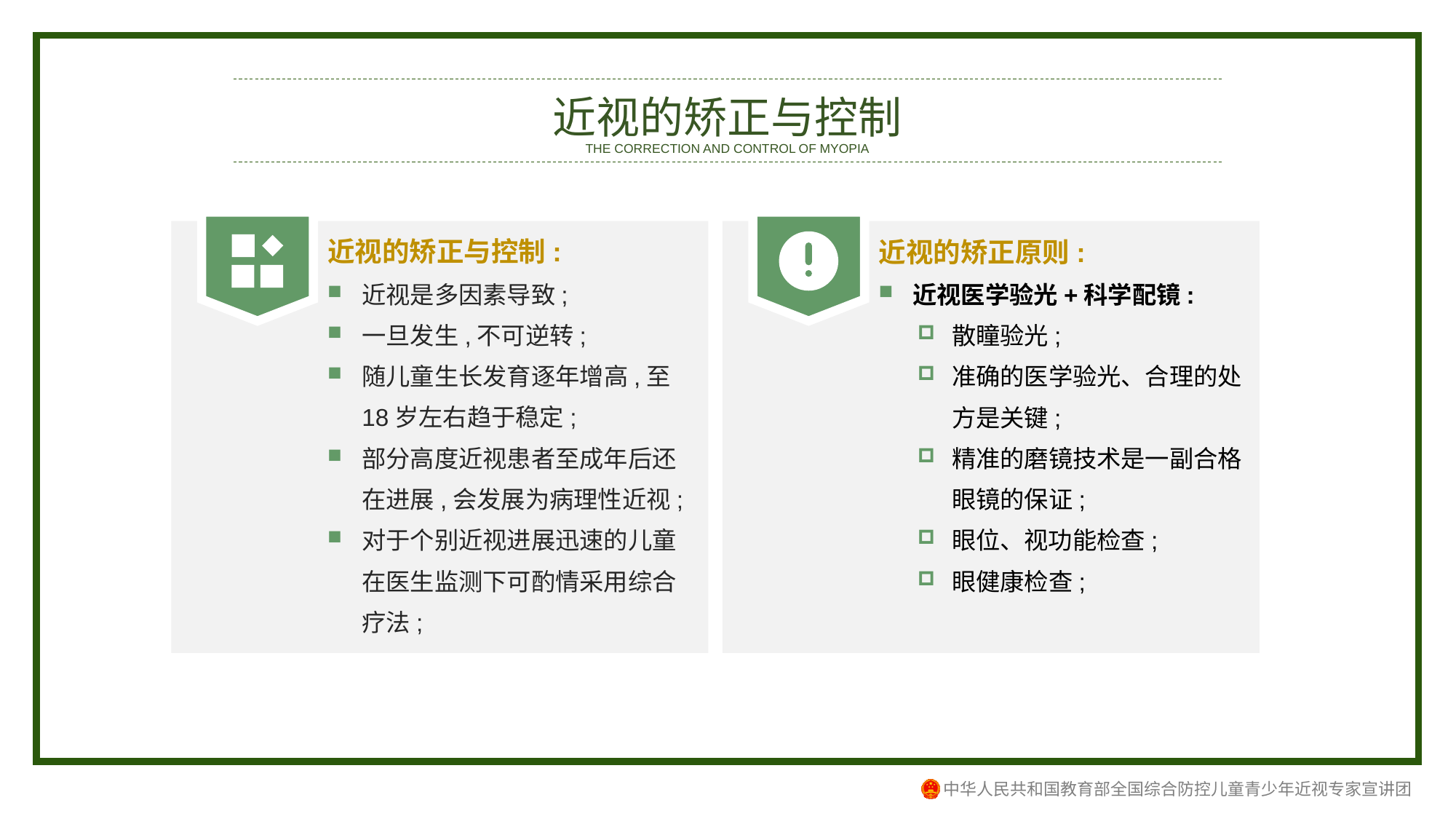

近视的矫正与控制
THE CORRECTION AND CONTROL OF MYOPIA

近视的矫正与控制:
近视是多因素导致;
一旦发生,不可逆转;
随儿童生长发育逐年增高,至18岁左右趋于稳定;
部分高度近视患者至成年后还在进展,会发展为病理性近视;
对于个别近视进展迅速的儿童在医生监测下可酌情采用综合疗法;

近视的矫正原则:
近视医学验光+科学配镜:
散瞳验光;
准确的医学验光、合理的处方是关键;
精准的磨镜技术是一副合格眼镜的保证;
眼位、视功能检查;
眼健康检查;